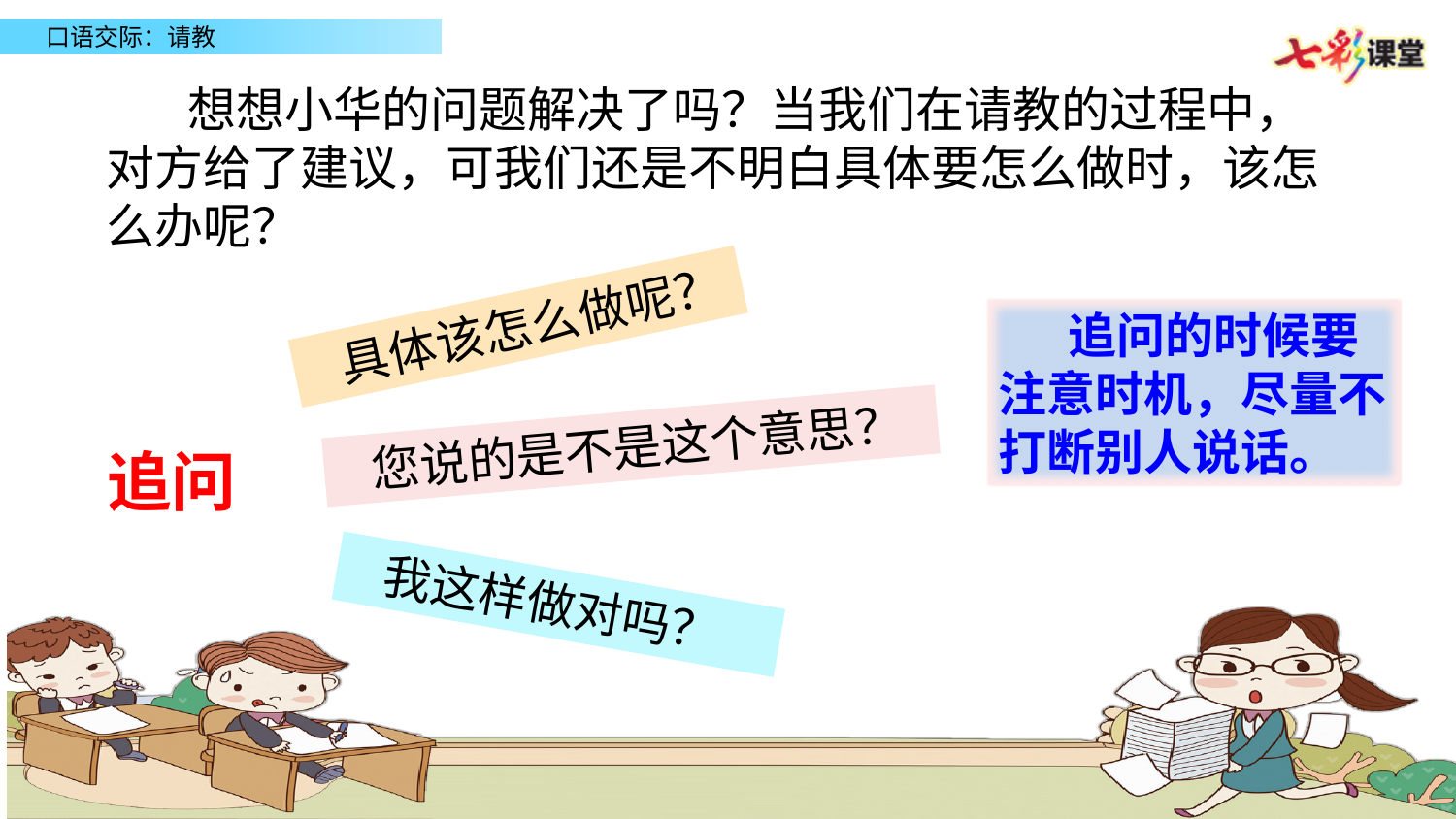

想想小华的问题解决了吗？当我们在请教的过程中，对方给了建议，可我们还是不明白具体要怎么做时，该怎么办呢？
具体该怎么做呢？
  追问的时候要注意时机，尽量不打断别人说话。
您说的是不是这个意思？
追问
我这样做对吗？